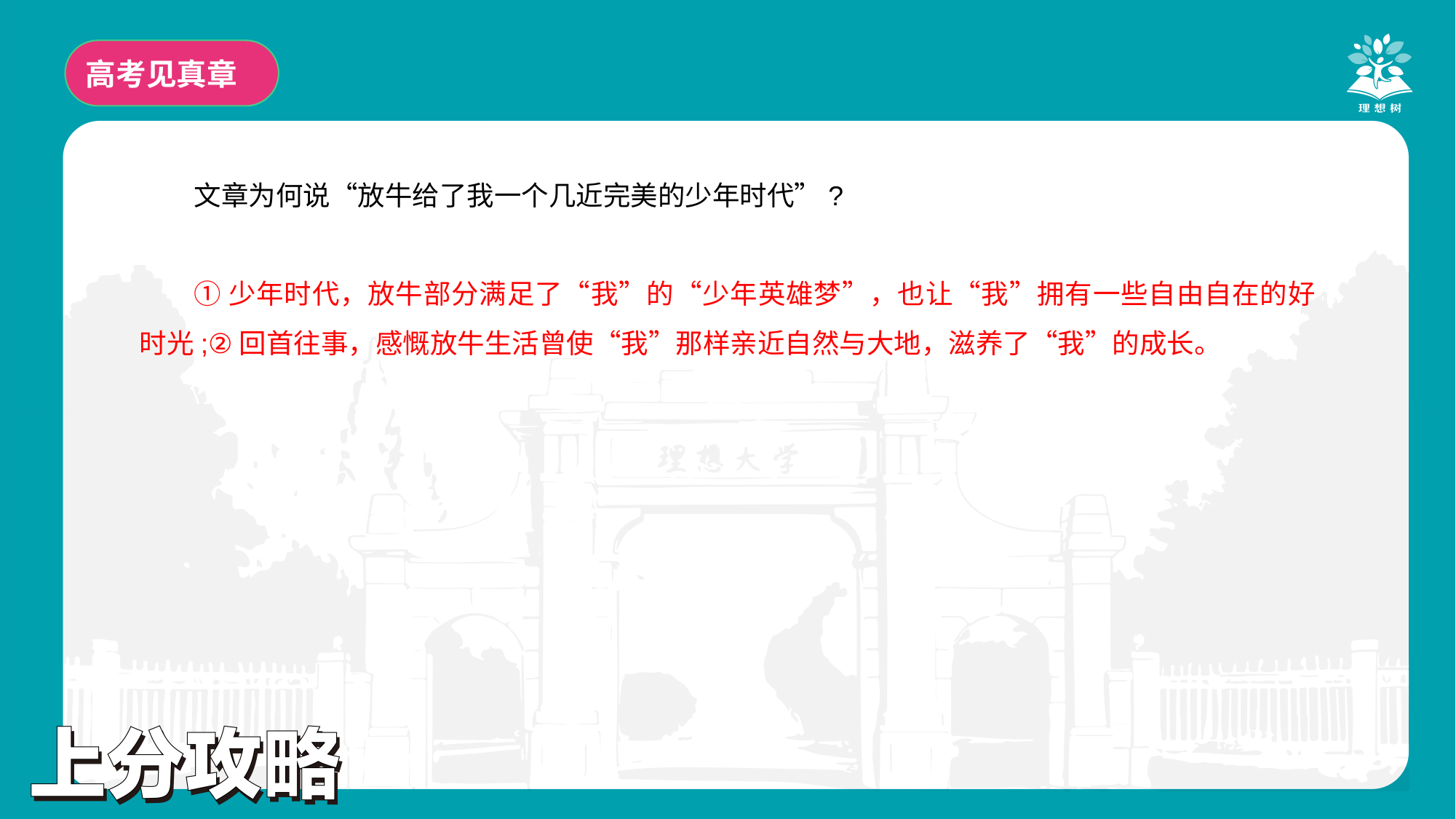

高考见真章
文章为何说“放牛给了我一个几近完美的少年时代”?

①少年时代，放牛部分满足了“我”的“少年英雄梦”，也让“我”拥有一些自由自在的好时光;②回首往事，感慨放牛生活曾使“我”那样亲近自然与大地，滋养了“我”的成长。